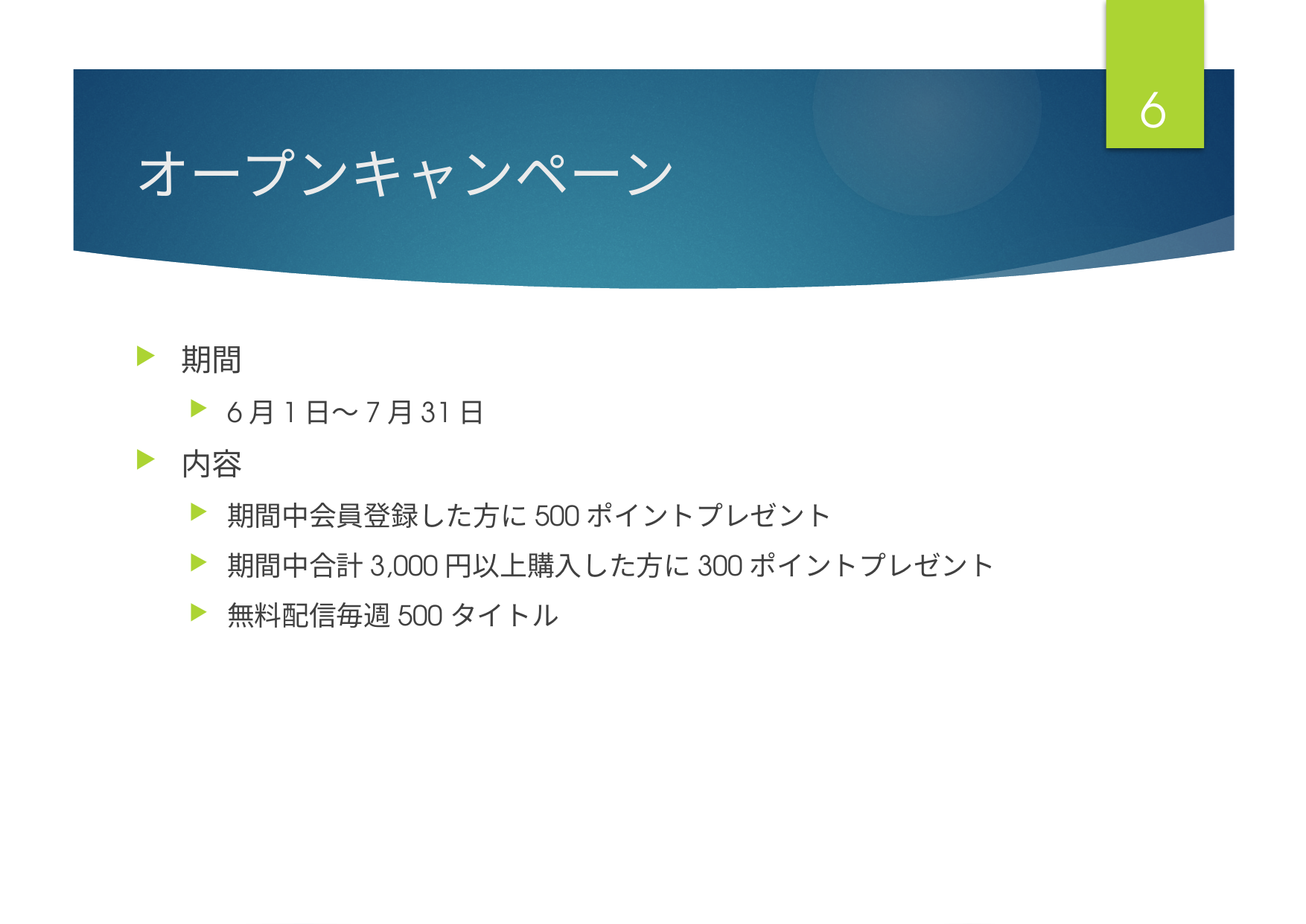

6
# オープンキャンペーン
期間
6月1日～7月31日
内容
期間中会員登録した方に500ポイントプレゼント
期間中合計3,000円以上購入した方に300ポイントプレゼント
無料配信毎週500タイトル